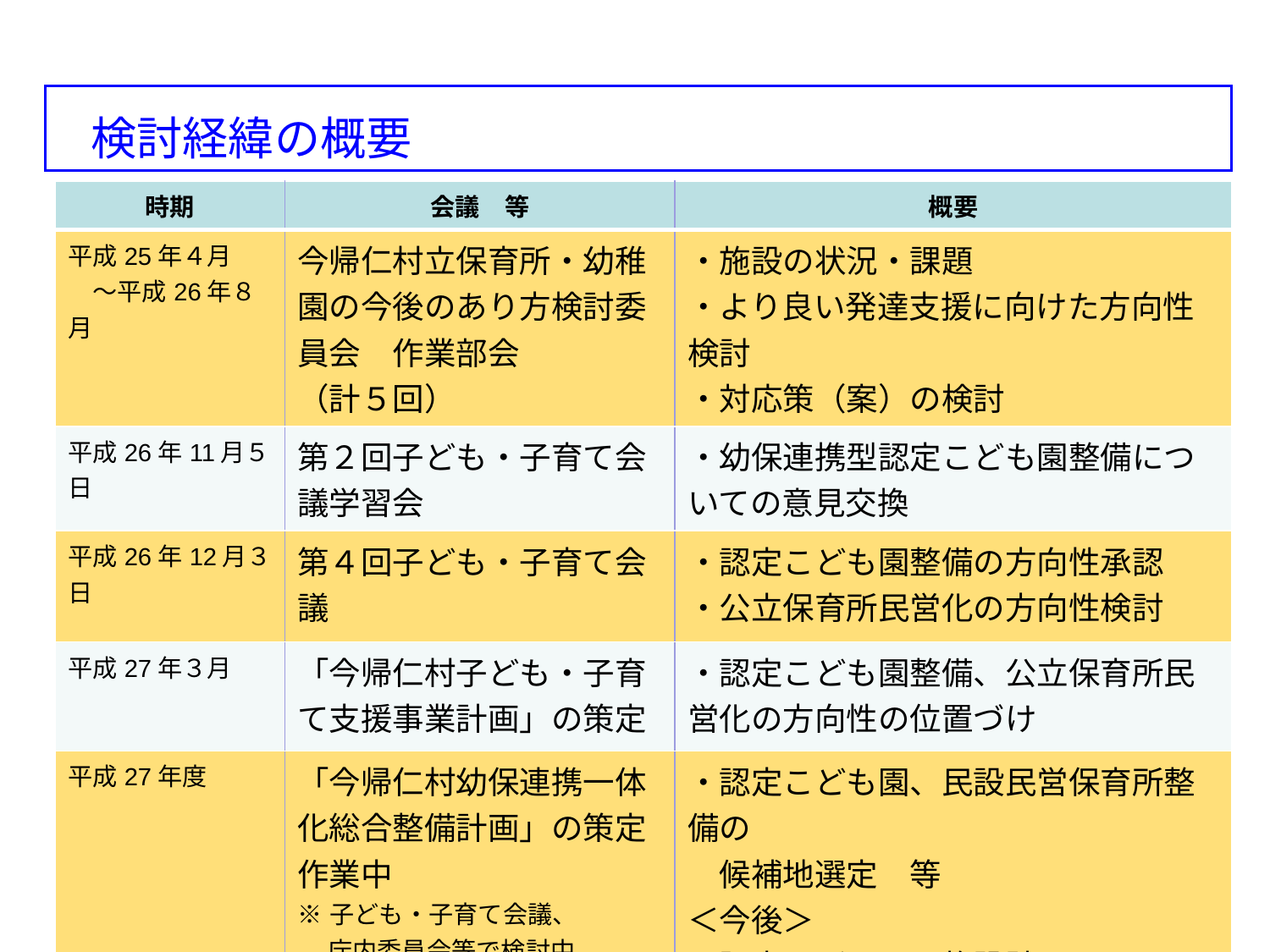

検討経緯の概要
| 時期 | 会議　等 | 概要 |
| --- | --- | --- |
| 平成25年４月 　～平成26年８月 | 今帰仁村立保育所・幼稚園の今後のあり方検討委員会　作業部会 （計５回） | ・施設の状況・課題 ・より良い発達支援に向けた方向性検討 ・対応策（案）の検討 |
| 平成26年11月５日 | 第２回子ども・子育て会議学習会 | ・幼保連携型認定こども園整備についての意見交換 |
| 平成26年12月３日 | 第４回子ども・子育て会議 | ・認定こども園整備の方向性承認 ・公立保育所民営化の方向性検討 |
| 平成27年３月 | 「今帰仁村子ども・子育て支援事業計画」の策定 | ・認定こども園整備、公立保育所民営化の方向性の位置づけ |
| 平成27年度 | 「今帰仁村幼保連携一体化総合整備計画」の策定作業中 ※子ども・子育て会議、 　 庁内委員会等で検討中 | ・認定こども園、民設民営保育所整備の 　候補地選定　等 ＜今後＞ ・認定こども園の施設計画 ・民設民営保育所の方針作成等 |
4